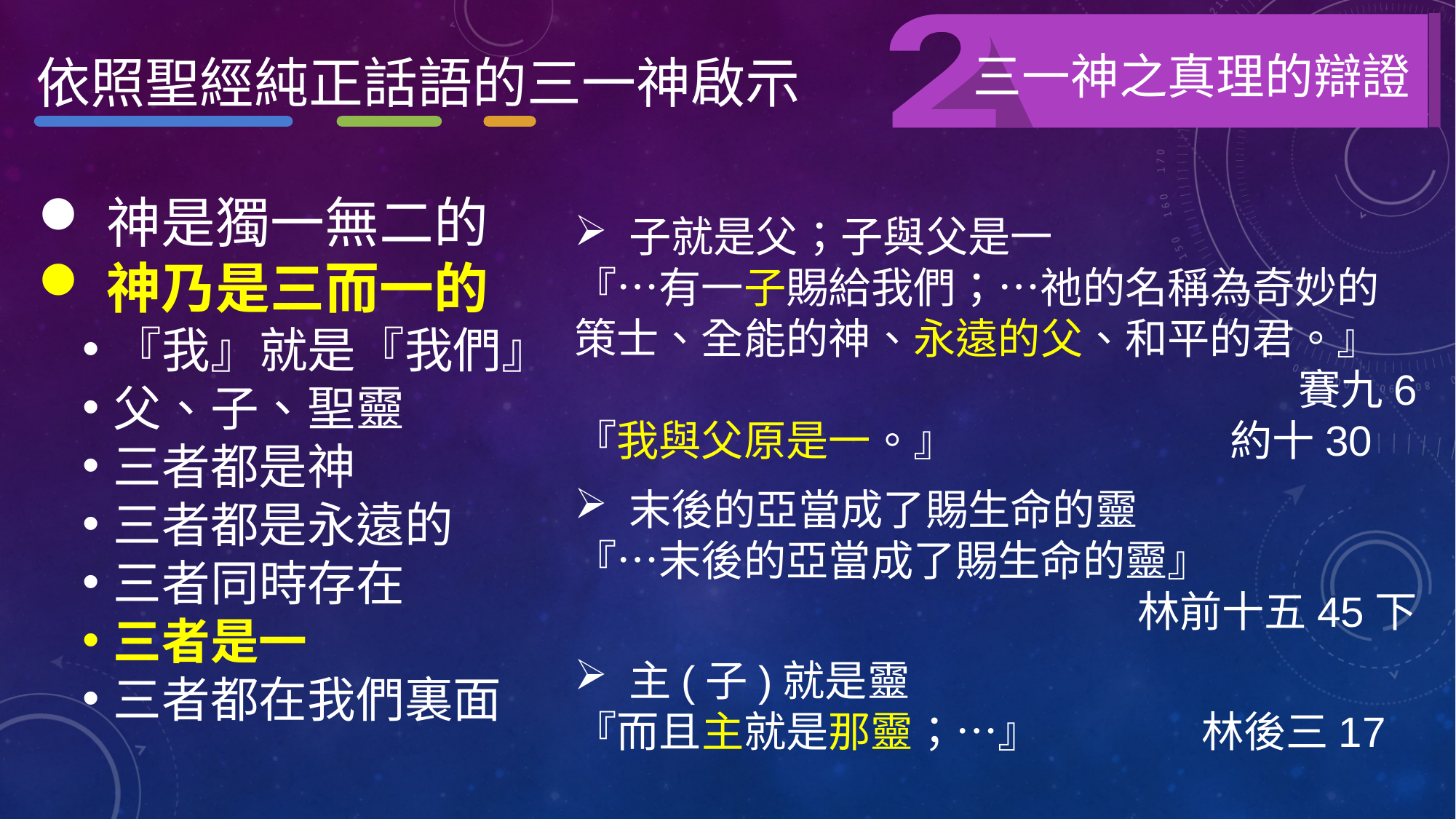

三一神之真理的辯證
依照聖經純正話語的三一神啟示

神是獨一無二的
神乃是三而一的
『我』就是『我們』
父、子、聖靈
三者都是神
三者都是永遠的
三者同時存在
三者是一
三者都在我們裏面
子就是父；子與父是一
『…有一子賜給我們；…祂的名稱為奇妙的策士、全能的神、永遠的父、和平的君。』
賽九6
『我與父原是一。』                             約十30
末後的亞當成了賜生命的靈
『…末後的亞當成了賜生命的靈』
林前十五45下
主(子)就是靈
『而且主就是那靈；…』                 林後三17